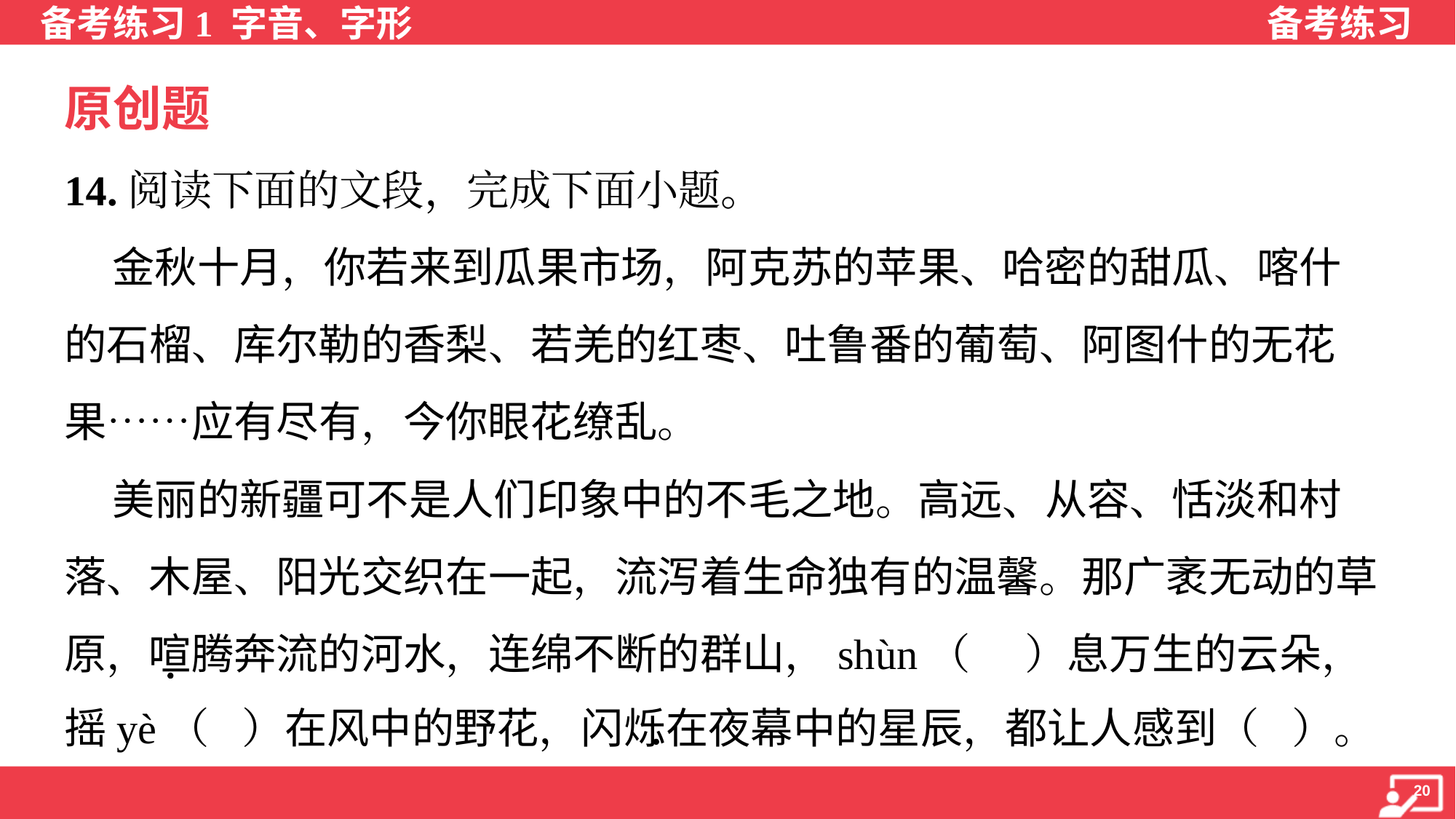

原创题
14.阅读下面的文段，完成下面小题。
    金秋十月，你若来到瓜果市场，阿克苏的苹果、哈密的甜瓜、喀什
的石榴、库尔勒的香梨、若羌的红枣、吐鲁番的葡萄、阿图什的无花
果……应有尽有，今你眼花缭乱。
    美丽的新疆可不是人们印象中的不毛之地。高远、从容、恬淡和村
落、木屋、阳光交织在一起，流泻着生命独有的温馨。那广袤无动的草
原，喧腾奔流的河水，连绵不断的群山，shùn（     ）息万生的云朵，
摇yè（   ）在风中的野花，闪烁在夜幕中的星辰，都让人感到（   ）。